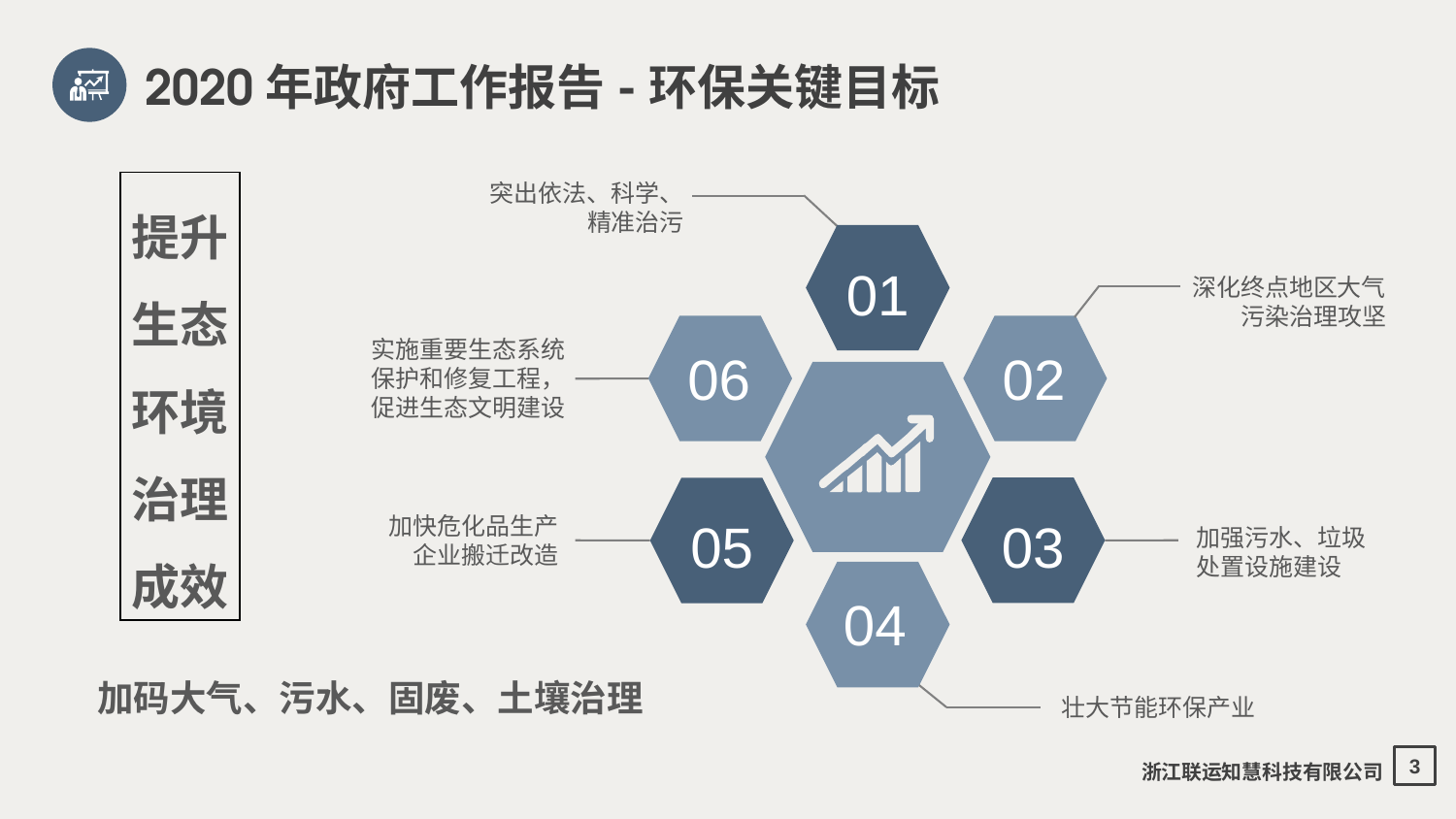

2020年政府工作报告-环保关键目标
提升
生态
环境
治理
成效
突出依法、科学、
精准治污

01
深化终点地区大气
污染治理攻坚

06

02
实施重要生态系统
保护和修复工程，
促进生态文明建设

03

05
加快危化品生产
企业搬迁改造
加强污水、垃圾
处置设施建设

04

壮大节能环保产业
加码大气、污水、固废、土壤治理
浙江联运知慧科技有限公司
3